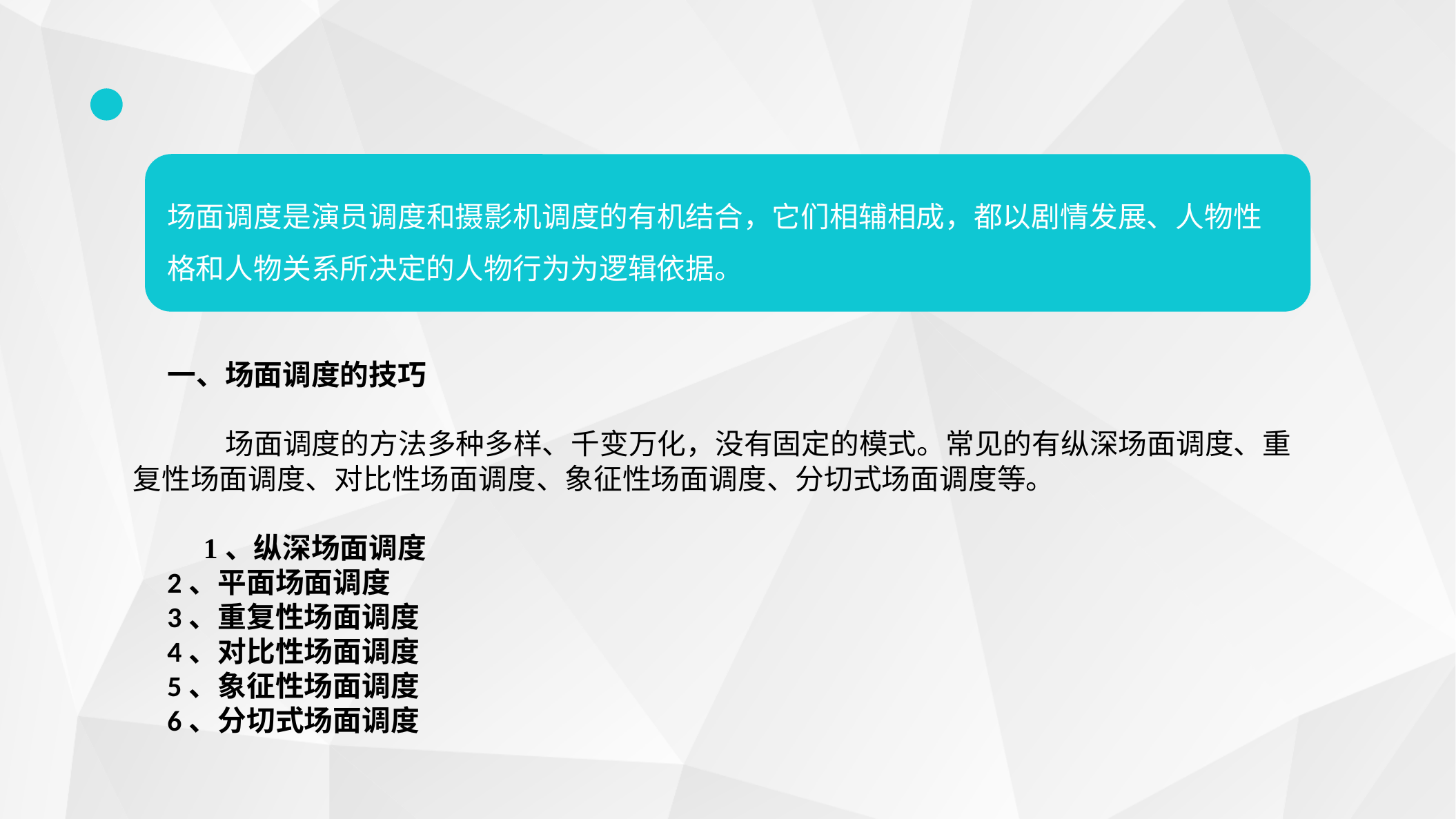

场面调度是演员调度和摄影机调度的有机结合，它们相辅相成，都以剧情发展、人物性格和人物关系所决定的人物行为为逻辑依据。
一、场面调度的技巧
        场面调度的方法多种多样、千变万化，没有固定的模式。常见的有纵深场面调度、重复性场面调度、对比性场面调度、象征性场面调度、分切式场面调度等。
     1、纵深场面调度
2、平面场面调度
3、重复性场面调度
4、对比性场面调度
5、象征性场面调度
6、分切式场面调度